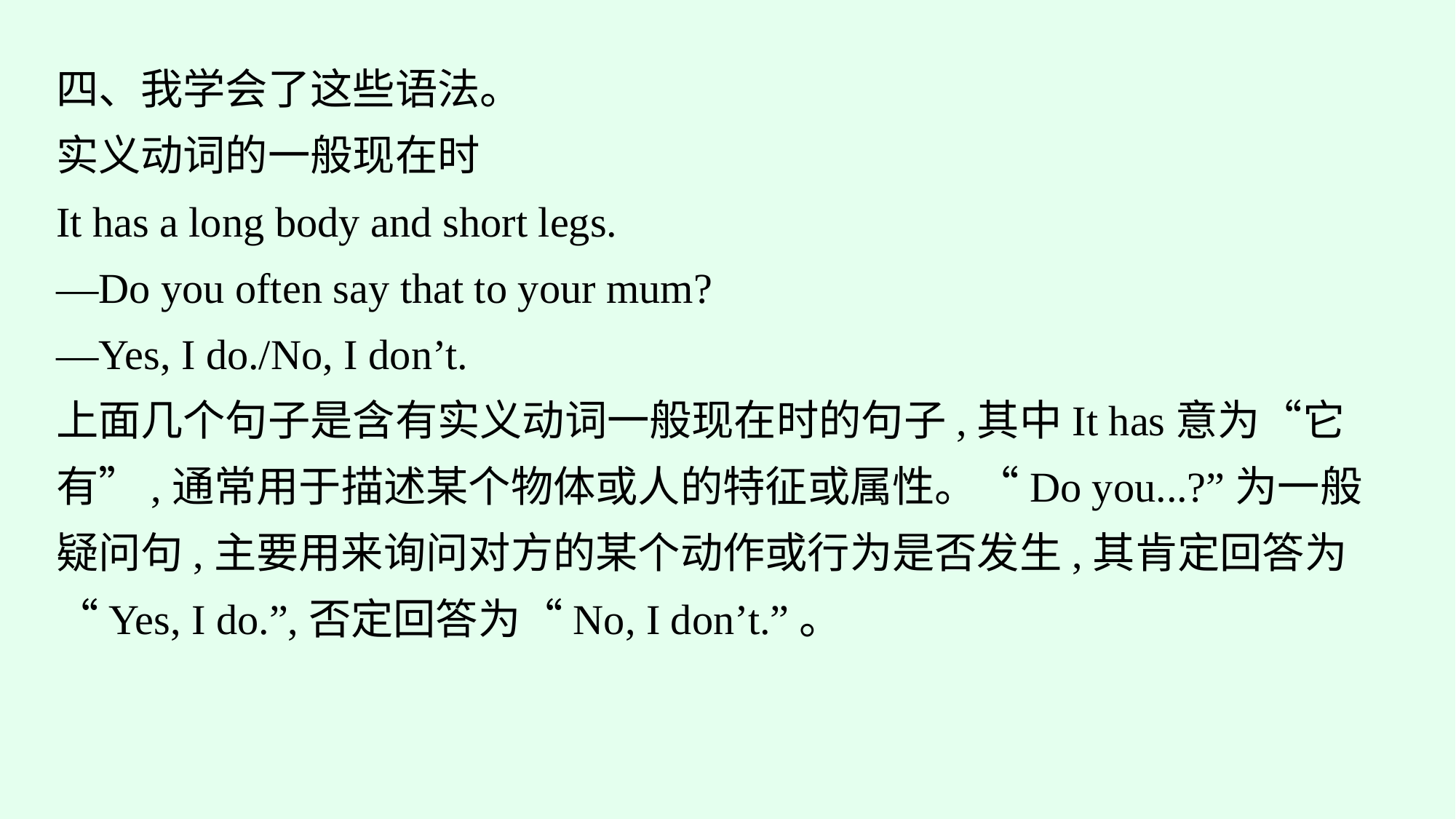

四、我学会了这些语法。
实义动词的一般现在时
It has a long body and short legs.
—Do you often say that to your mum?
—Yes, I do./No, I don’t.
上面几个句子是含有实义动词一般现在时的句子,其中It has意为“它有”,通常用于描述某个物体或人的特征或属性。“Do you...?”为一般疑问句,主要用来询问对方的某个动作或行为是否发生,其肯定回答为“Yes, I do.”,否定回答为“No, I don’t.”。